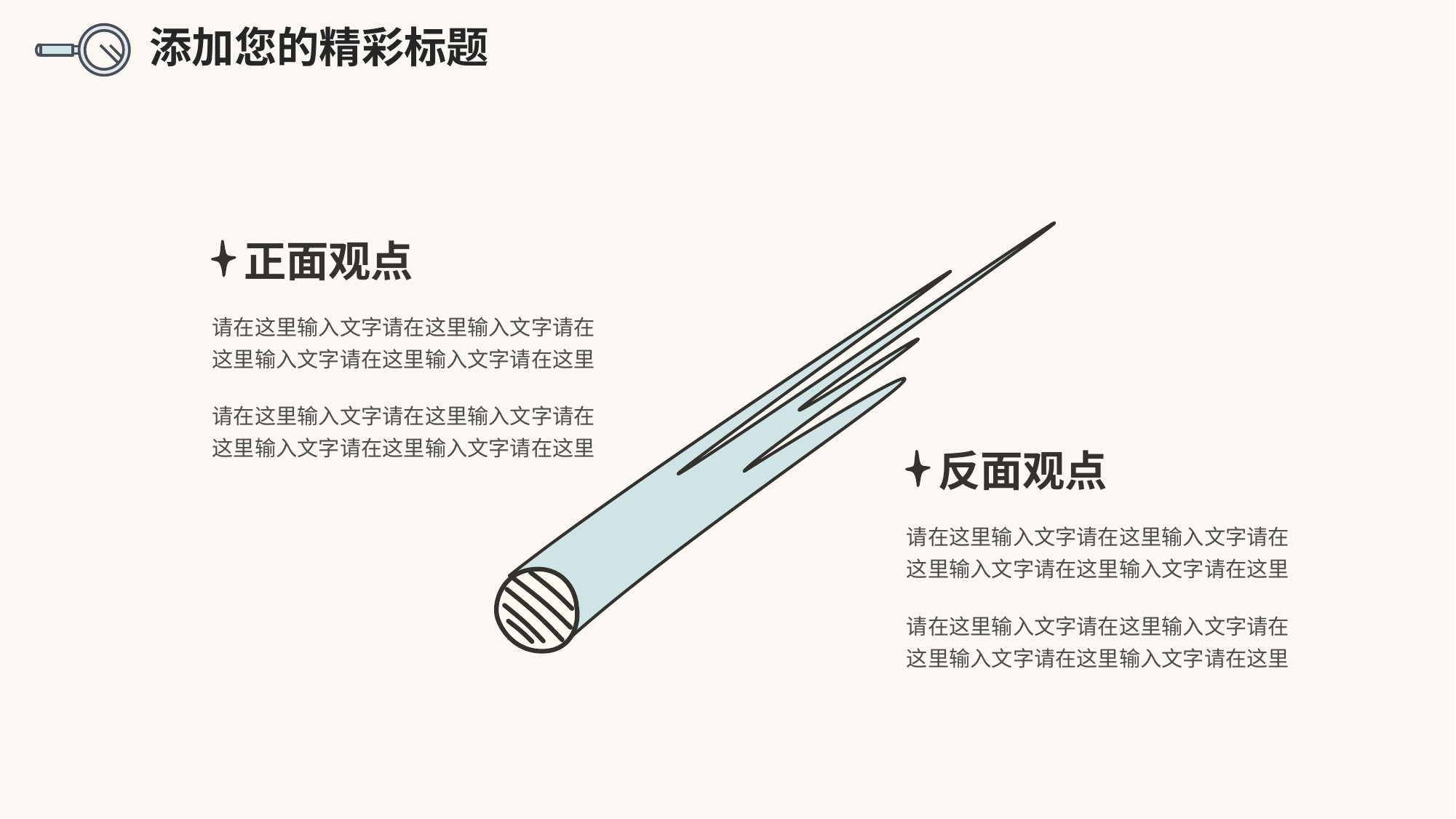

添加您的精彩标题

正面观点

请在这里输入文字请在这里输入文字请在这里输入文字请在这里输入文字请在这里
请在这里输入文字请在这里输入文字请在这里输入文字请在这里输入文字请在这里
反面观点

请在这里输入文字请在这里输入文字请在这里输入文字请在这里输入文字请在这里
请在这里输入文字请在这里输入文字请在这里输入文字请在这里输入文字请在这里